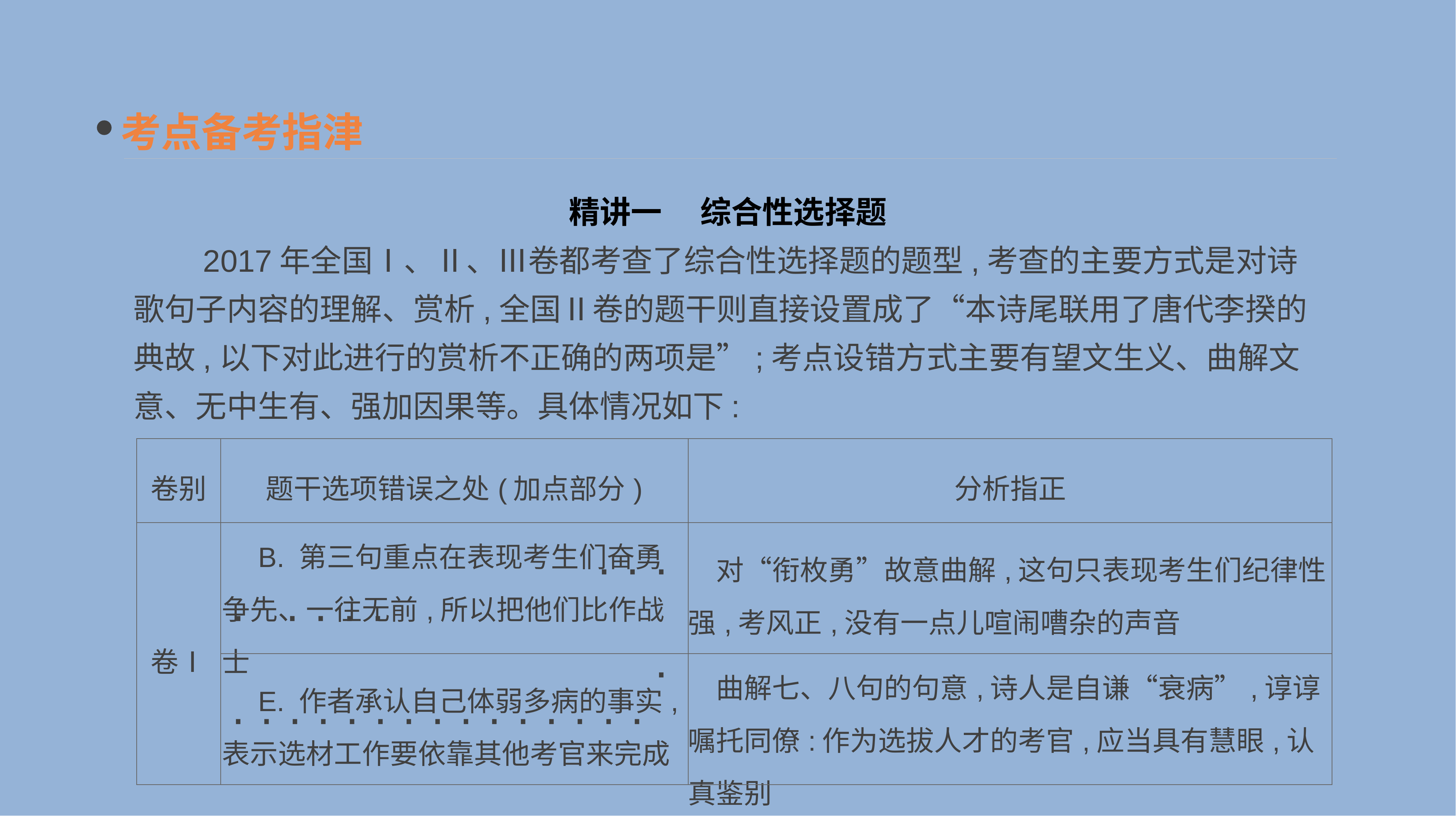

考点备考指津

精讲一　 综合性选择题
　　2017年全国Ⅰ、Ⅱ、Ⅲ卷都考查了综合性选择题的题型,考查的主要方式是对诗歌句子内容的理解、赏析,全国Ⅱ卷的题干则直接设置成了“本诗尾联用了唐代李揆的典故,以下对此进行的赏析不正确的两项是”;考点设错方式主要有望文生义、曲解文意、无中生有、强加因果等。具体情况如下:
·  ·
·  ·

| 卷别 | 题干选项错误之处(加点部分) | 分析指正 |
| --- | --- | --- |
| 卷Ⅰ | B. 第三句重点在表现考生们奋勇争先、一往无前,所以把他们比作战士 | 对“衔枚勇”故意曲解,这句只表现考生们纪律性强,考风正,没有一点儿喧闹嘈杂的声音 |
|  | E. 作者承认自己体弱多病的事实,表示选材工作要依靠其他考官来完成 | 曲解七、八句的句意,诗人是自谦“衰病”,谆谆嘱托同僚:作为选拔人才的考官,应当具有慧眼,认真鉴别 |
· · ·
·   · · · ·
·
· · · · · · · · · · · · · · ·